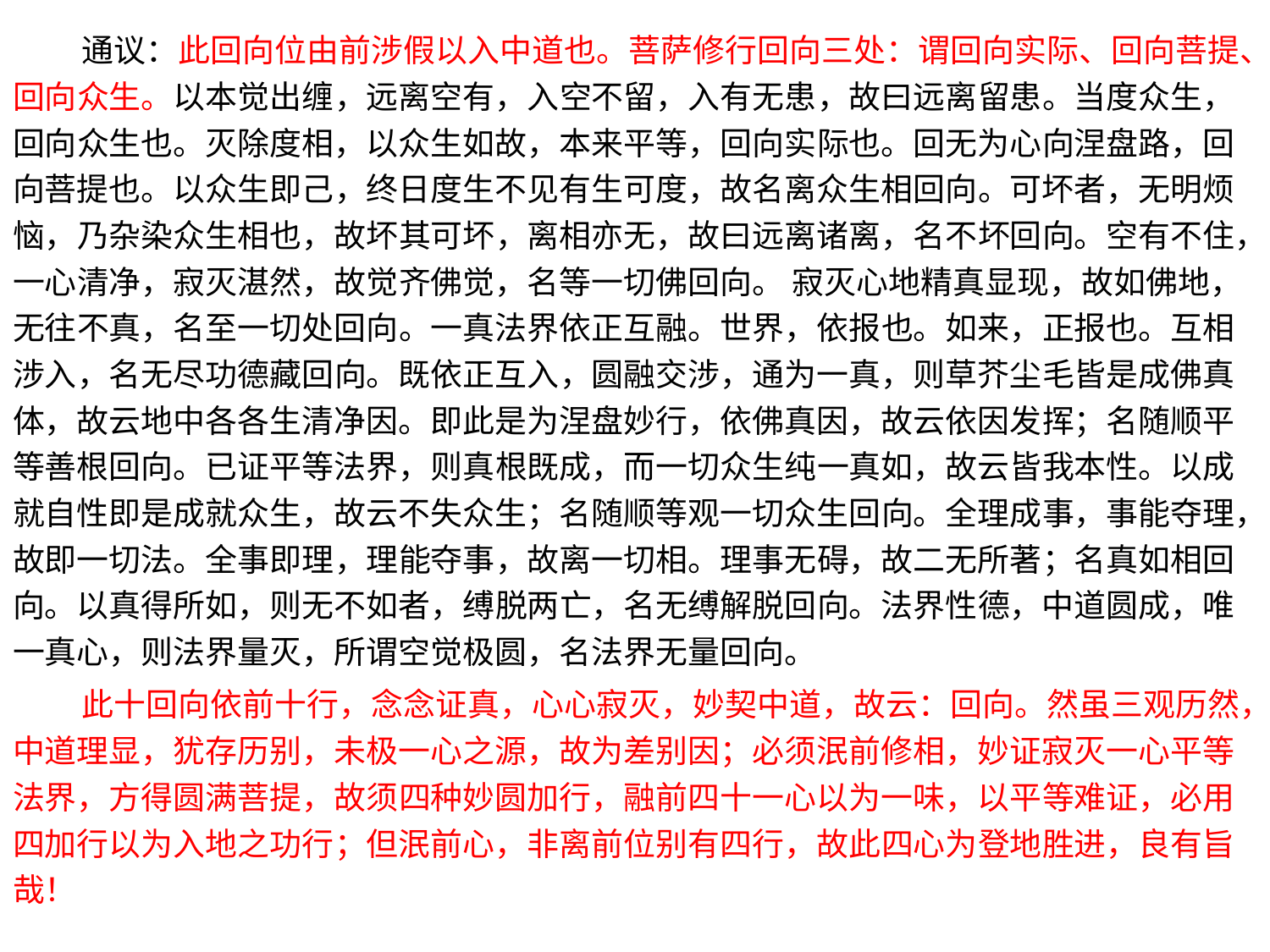

通议：此回向位由前涉假以入中道也。菩萨修行回向三处：谓回向实际、回向菩提、回向众生。以本觉出缠，远离空有，入空不留，入有无患，故曰远离留患。当度众生，回向众生也。灭除度相，以众生如故，本来平等，回向实际也。回无为心向涅盘路，回向菩提也。以众生即己，终日度生不见有生可度，故名离众生相回向。可坏者，无明烦恼，乃杂染众生相也，故坏其可坏，离相亦无，故曰远离诸离，名不坏回向。空有不住，一心清净，寂灭湛然，故觉齐佛觉，名等一切佛回向。 寂灭心地精真显现，故如佛地，无往不真，名至一切处回向。一真法界依正互融。世界，依报也。如来，正报也。互相涉入，名无尽功德藏回向。既依正互入，圆融交涉，通为一真，则草芥尘毛皆是成佛真体，故云地中各各生清净因。即此是为涅盘妙行，依佛真因，故云依因发挥；名随顺平等善根回向。已证平等法界，则真根既成，而一切众生纯一真如，故云皆我本性。以成就自性即是成就众生，故云不失众生；名随顺等观一切众生回向。全理成事，事能夺理，故即一切法。全事即理，理能夺事，故离一切相。理事无碍，故二无所著；名真如相回向。以真得所如，则无不如者，缚脱两亡，名无缚解脱回向。法界性德，中道圆成，唯一真心，则法界量灭，所谓空觉极圆，名法界无量回向。
         此十回向依前十行，念念证真，心心寂灭，妙契中道，故云：回向。然虽三观历然，中道理显，犹存历别，未极一心之源，故为差别因；必须泯前修相，妙证寂灭一心平等法界，方得圆满菩提，故须四种妙圆加行，融前四十一心以为一味，以平等难证，必用四加行以为入地之功行；但泯前心，非离前位别有四行，故此四心为登地胜进，良有旨哉！